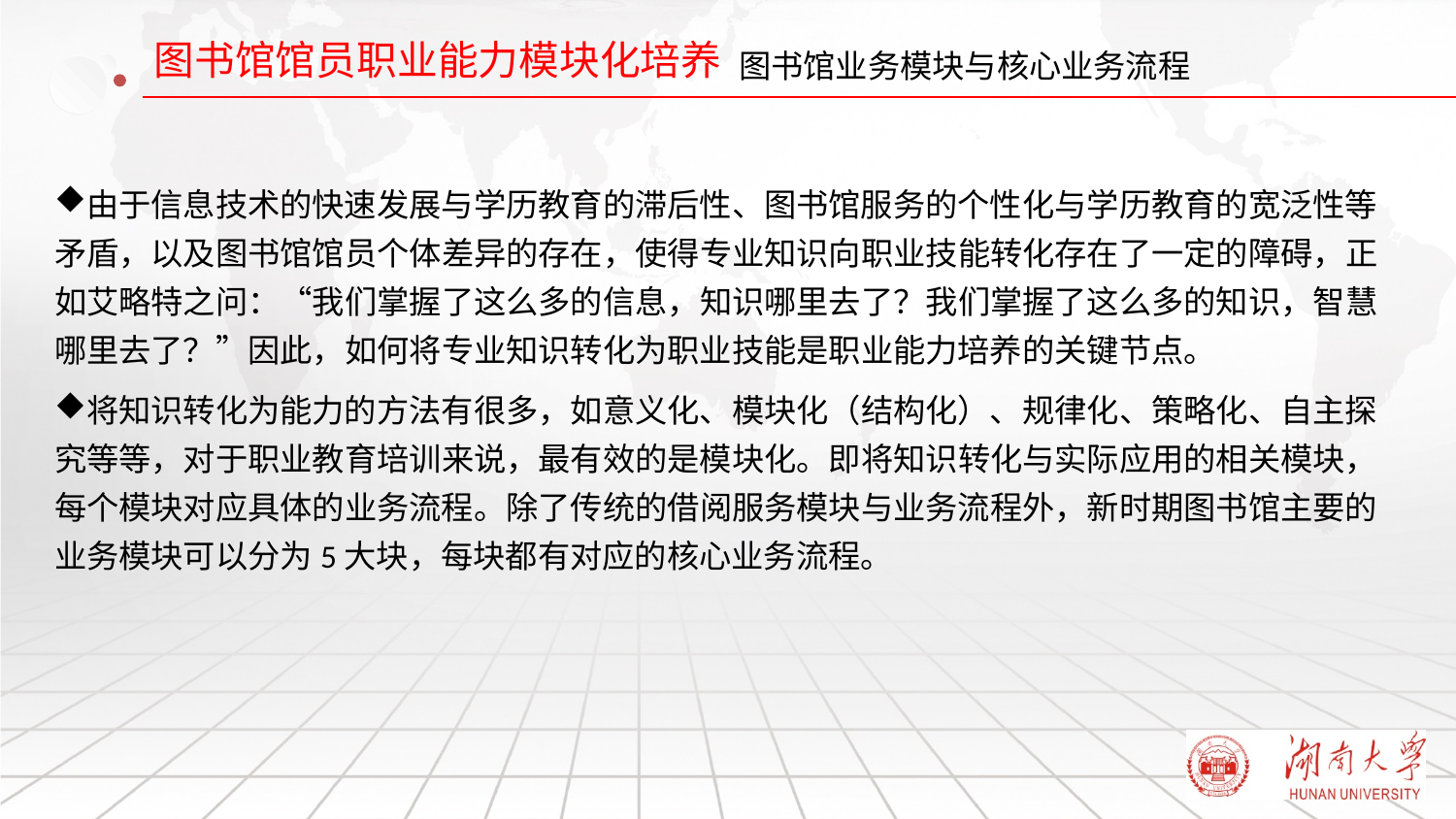

# 图书馆业务模块与核心业务流程
由于信息技术的快速发展与学历教育的滞后性、图书馆服务的个性化与学历教育的宽泛性等矛盾，以及图书馆馆员个体差异的存在，使得专业知识向职业技能转化存在了一定的障碍，正如艾略特之问：“我们掌握了这么多的信息，知识哪里去了？我们掌握了这么多的知识，智慧哪里去了？”因此，如何将专业知识转化为职业技能是职业能力培养的关键节点。
将知识转化为能力的方法有很多，如意义化、模块化（结构化）、规律化、策略化、自主探究等等，对于职业教育培训来说，最有效的是模块化。即将知识转化与实际应用的相关模块，每个模块对应具体的业务流程。除了传统的借阅服务模块与业务流程外，新时期图书馆主要的业务模块可以分为5大块，每块都有对应的核心业务流程。